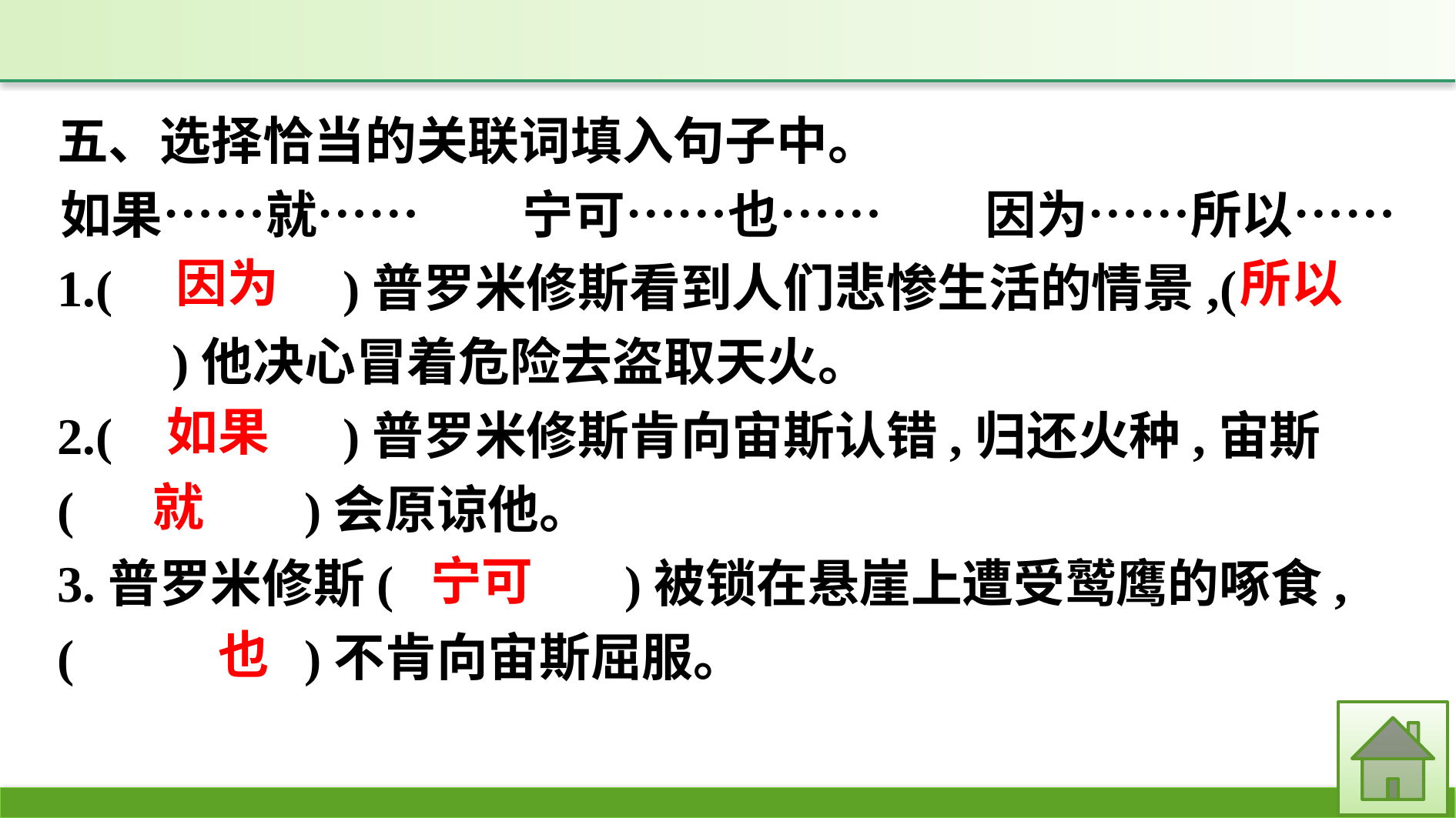

五、选择恰当的关联词填入句子中。
如果……就……　　宁可……也……　　因为……所以……
1.(　　　　)普罗米修斯看到人们悲惨生活的情景,(　　　　)他决心冒着危险去盗取天火。
2.(　　　　)普罗米修斯肯向宙斯认错,归还火种,宙斯(　　　　)会原谅他。
3.普罗米修斯(　　　　)被锁在悬崖上遭受鹫鹰的啄食,(　　　　)不肯向宙斯屈服。
所以
因为
如果
就
宁可
也